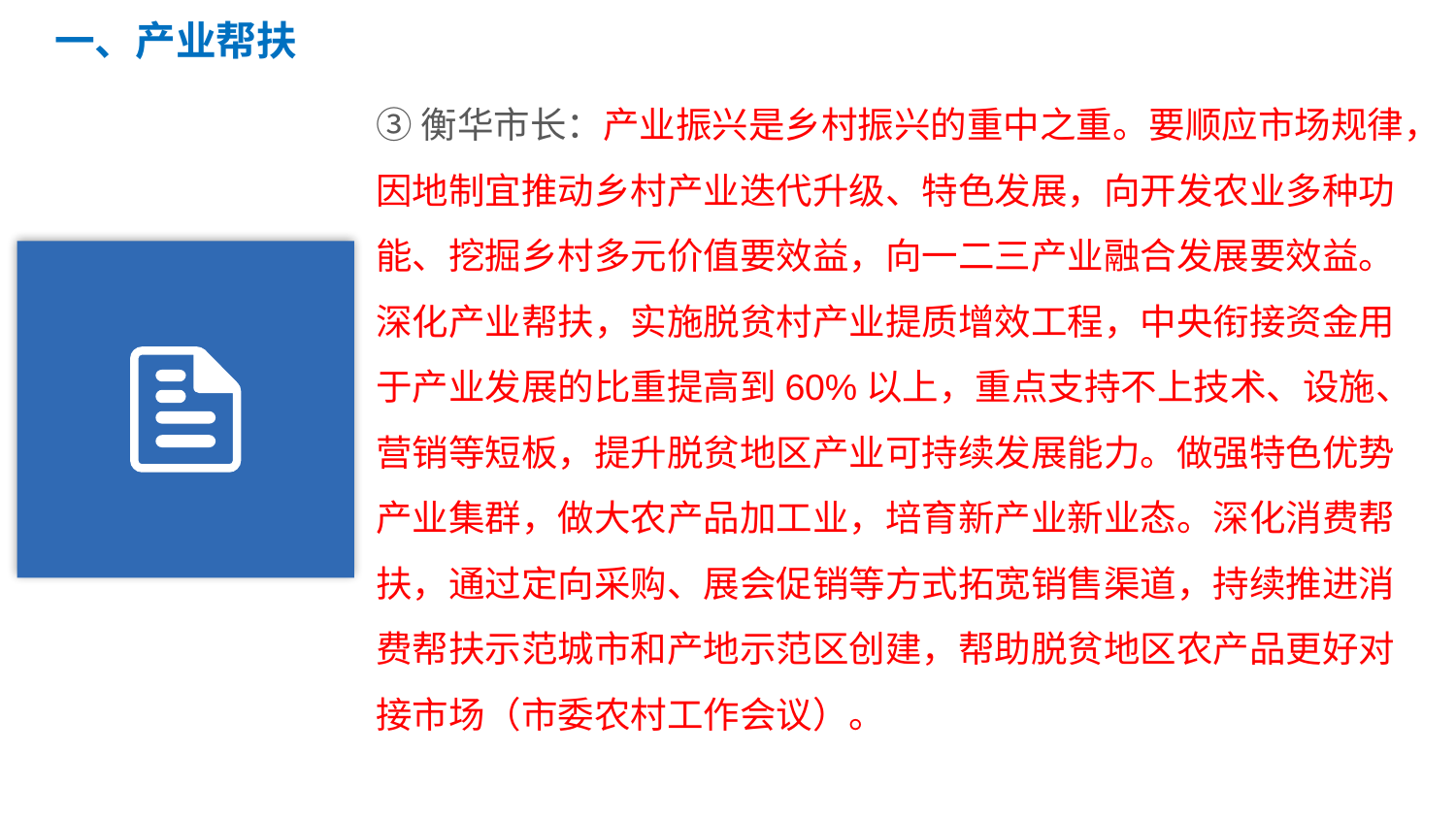

一、产业帮扶

# ③衡华市长：产业振兴是乡村振兴的重中之重。要顺应市场规律，因地制宜推动乡村产业迭代升级、特色发展，向开发农业多种功能、挖掘乡村多元价值要效益，向一二三产业融合发展要效益。深化产业帮扶，实施脱贫村产业提质增效工程，中央衔接资金用于产业发展的比重提高到60%以上，重点支持不上技术、设施、营销等短板，提升脱贫地区产业可持续发展能力。做强特色优势产业集群，做大农产品加工业，培育新产业新业态。深化消费帮扶，通过定向采购、展会促销等方式拓宽销售渠道，持续推进消费帮扶示范城市和产地示范区创建，帮助脱贫地区农产品更好对接市场（市委农村工作会议）。